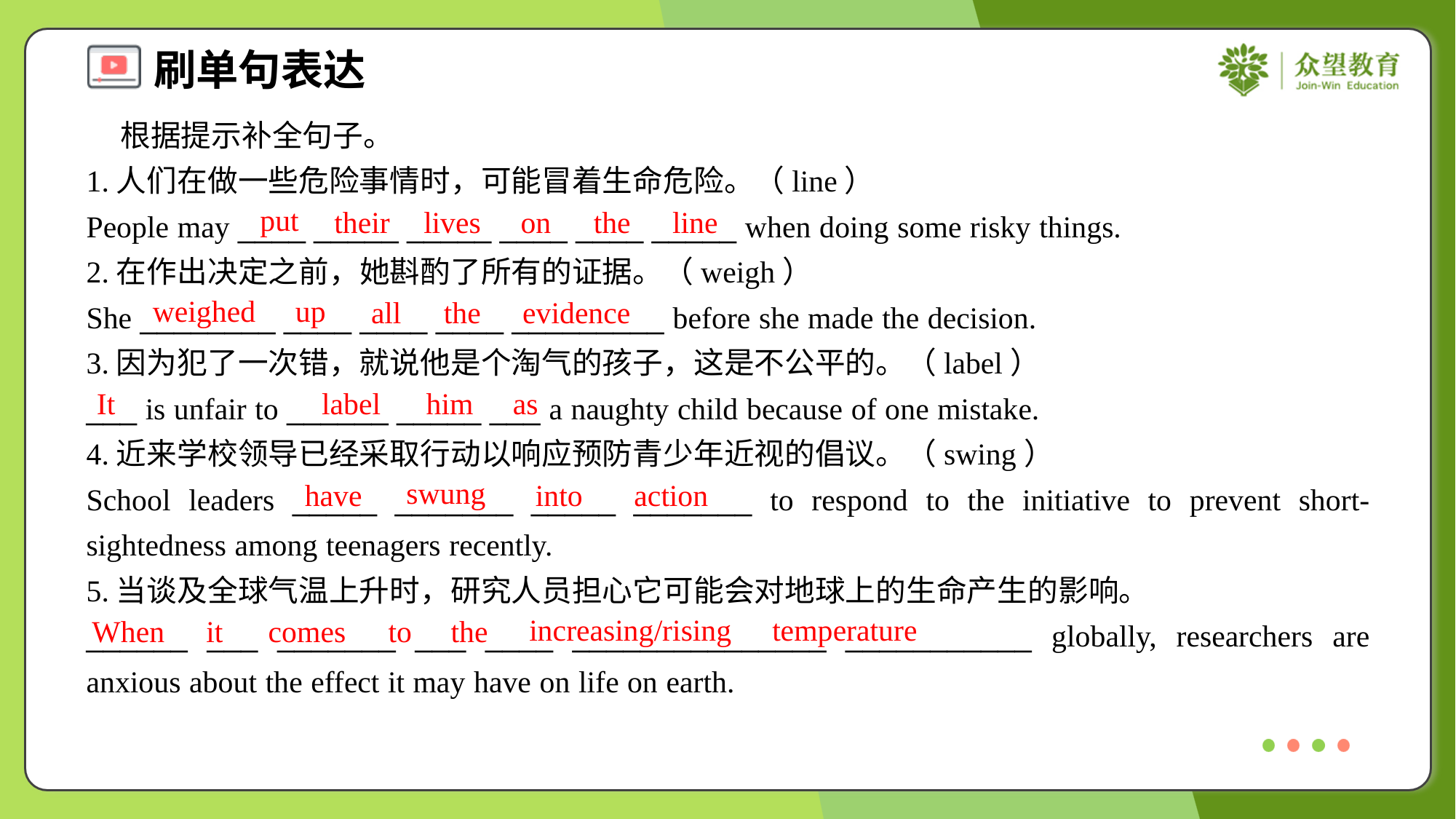

根据提示补全句子。
1.人们在做一些危险事情时，可能冒着生命危险。（line）
People may ____ _____ _____ ____ ____ _____ when doing some risky things.
2.在作出决定之前，她斟酌了所有的证据。（weigh）
She ________ ____ ____ ____ _________ before she made the decision.
3.因为犯了一次错，就说他是个淘气的孩子，这是不公平的。（label）
___ is unfair to ______ _____ ___ a naughty child because of one mistake.
put
their
lives
on
the
line
weighed
up
all
the
evidence
It
label
him
as
4.近来学校领导已经采取行动以响应预防青少年近视的倡议。（swing）
School leaders _____ _______ _____ _______ to respond to the initiative to prevent short-sightedness among teenagers recently.
swung
have
into
action
5.当谈及全球气温上升时，研究人员担心它可能会对地球上的生命产生的影响。
______ ___ _______ ___ ____ _______________ ___________ globally, researchers are anxious about the effect it may have on life on earth.
increasing/rising
temperature
When
it
comes
to
the